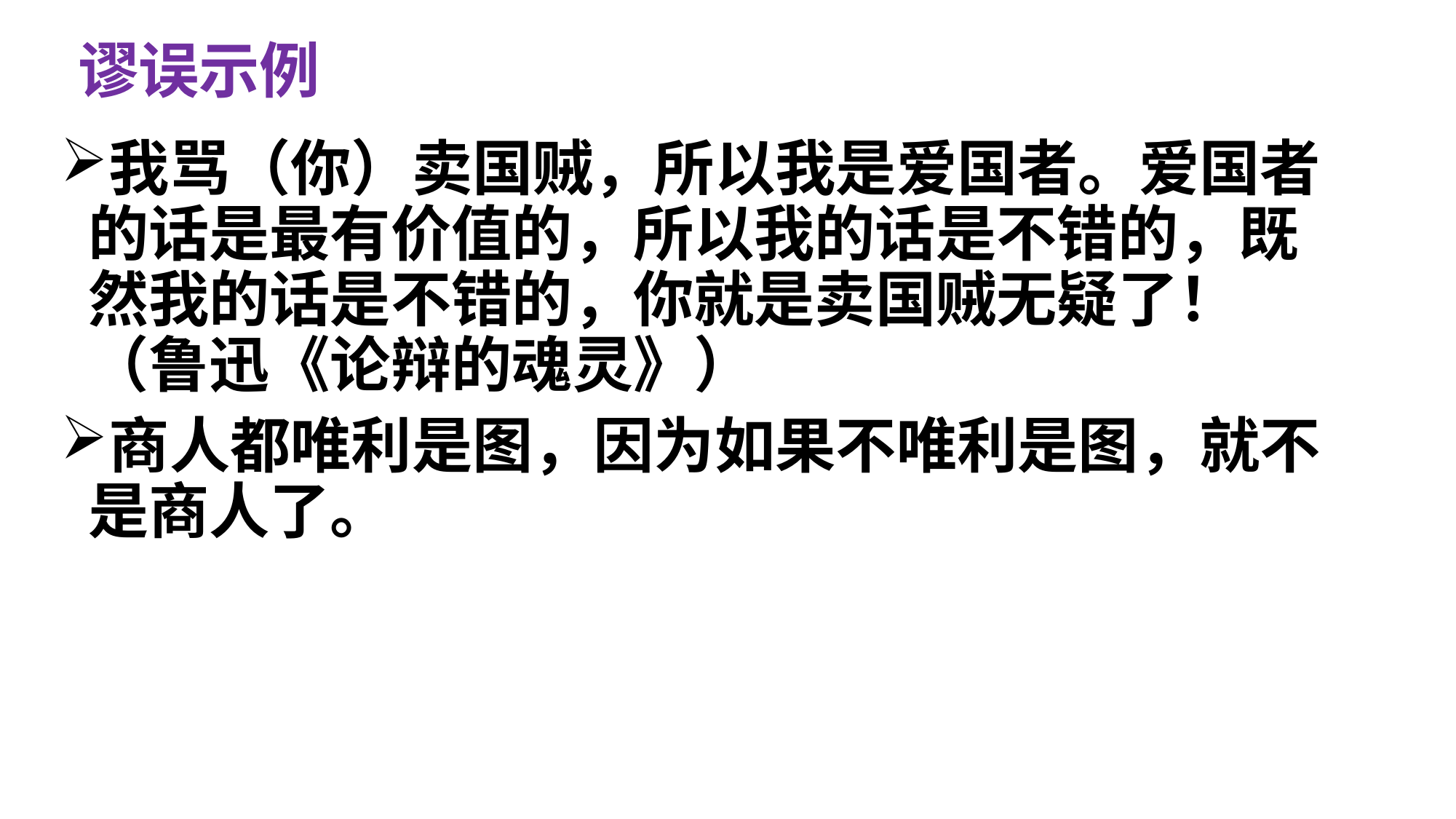

谬误示例
我骂（你）卖国贼，所以我是爱国者。爱国者的话是最有价值的，所以我的话是不错的，既然我的话是不错的，你就是卖国贼无疑了！（鲁迅《论辩的魂灵》）
商人都唯利是图，因为如果不唯利是图，就不是商人了。